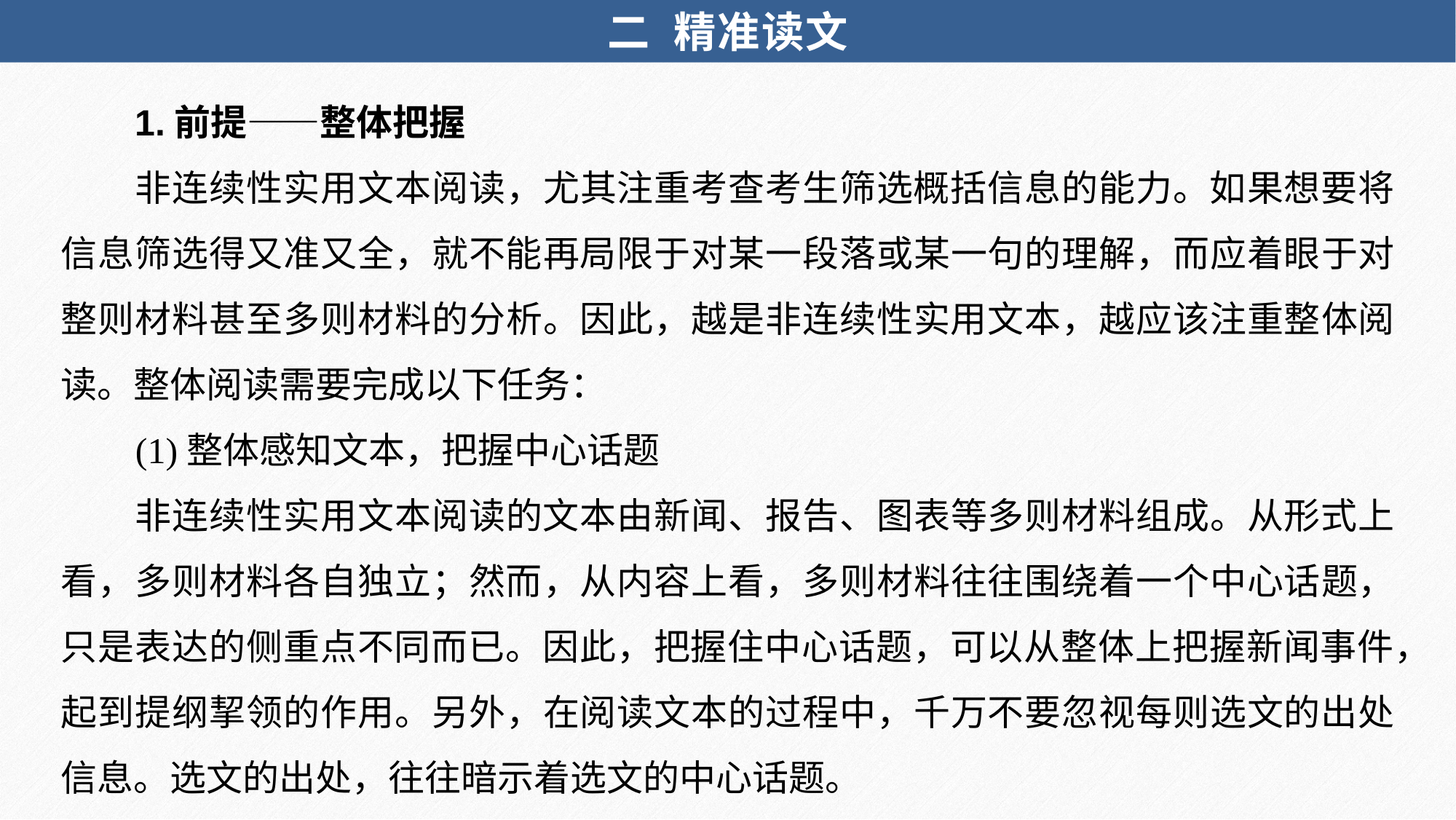

二  精准读文
1.前提——整体把握
非连续性实用文本阅读，尤其注重考查考生筛选概括信息的能力。如果想要将信息筛选得又准又全，就不能再局限于对某一段落或某一句的理解，而应着眼于对整则材料甚至多则材料的分析。因此，越是非连续性实用文本，越应该注重整体阅读。整体阅读需要完成以下任务：
(1)整体感知文本，把握中心话题
非连续性实用文本阅读的文本由新闻、报告、图表等多则材料组成。从形式上看，多则材料各自独立；然而，从内容上看，多则材料往往围绕着一个中心话题，只是表达的侧重点不同而已。因此，把握住中心话题，可以从整体上把握新闻事件，起到提纲挈领的作用。另外，在阅读文本的过程中，千万不要忽视每则选文的出处信息。选文的出处，往往暗示着选文的中心话题。